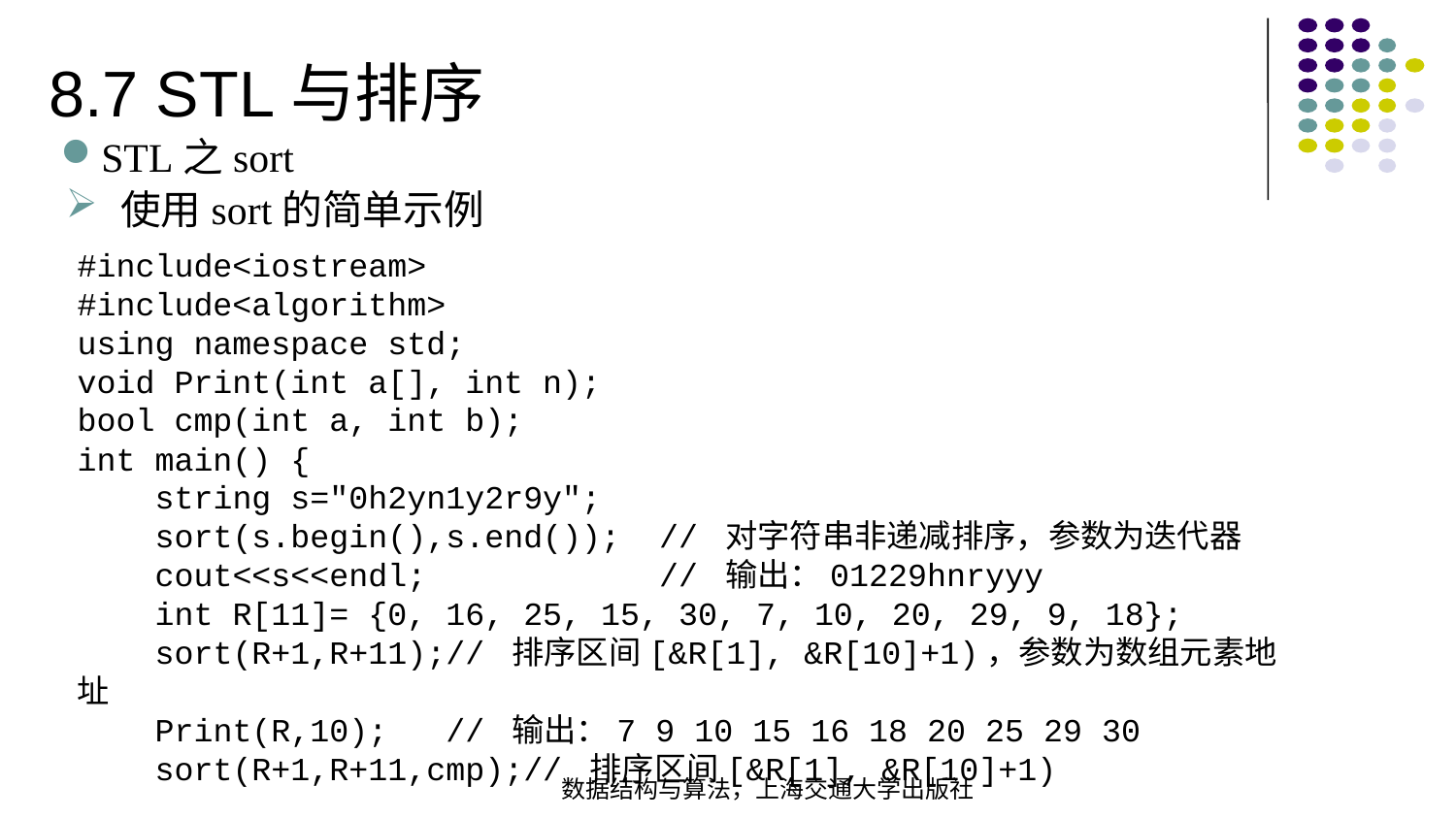

8.7 STL与排序
STL之sort
使用sort的简单示例
#include<iostream>#include<algorithm>using namespace std;void Print(int a[], int n);bool cmp(int a, int b);
int main() {    string s="0h2yn1y2r9y";    sort(s.begin(),s.end());  // 对字符串非递减排序，参数为迭代器     cout<<s<<endl;            // 输出：01229hnryyy    int R[11]= {0, 16, 25, 15, 30, 7, 10, 20, 29, 9, 18};    sort(R+1,R+11);// 排序区间[&R[1], &R[10]+1)，参数为数组元素地址     Print(R,10);   // 输出：7 9 10 15 16 18 20 25 29 30
    sort(R+1,R+11,cmp);// 排序区间[&R[1], &R[10]+1)